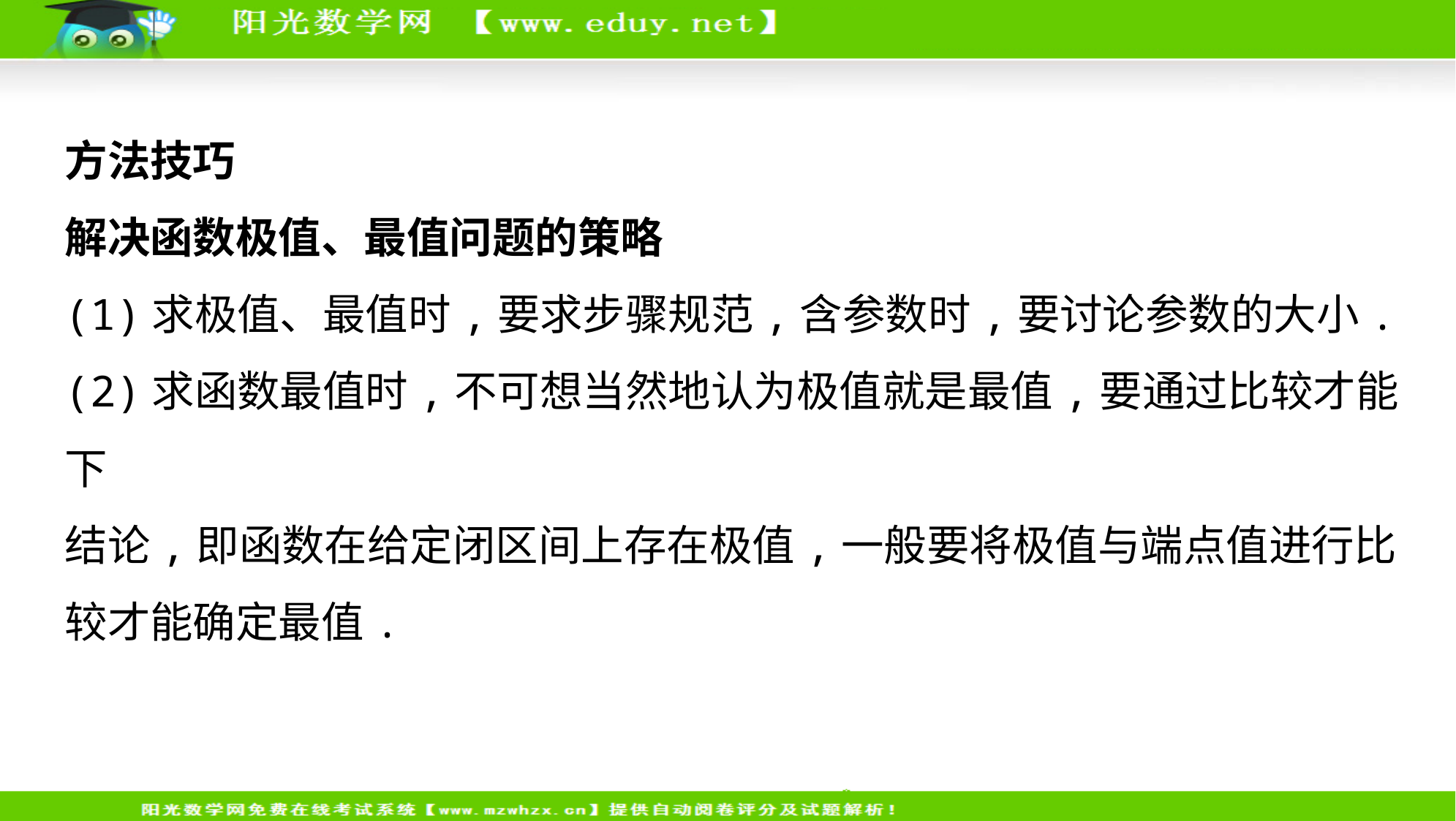

方法技巧
解决函数极值、最值问题的策略
(1)求极值、最值时,要求步骤规范,含参数时,要讨论参数的大小.
(2)求函数最值时,不可想当然地认为极值就是最值,要通过比较才能下
结论,即函数在给定闭区间上存在极值,一般要将极值与端点值进行比
较才能确定最值.